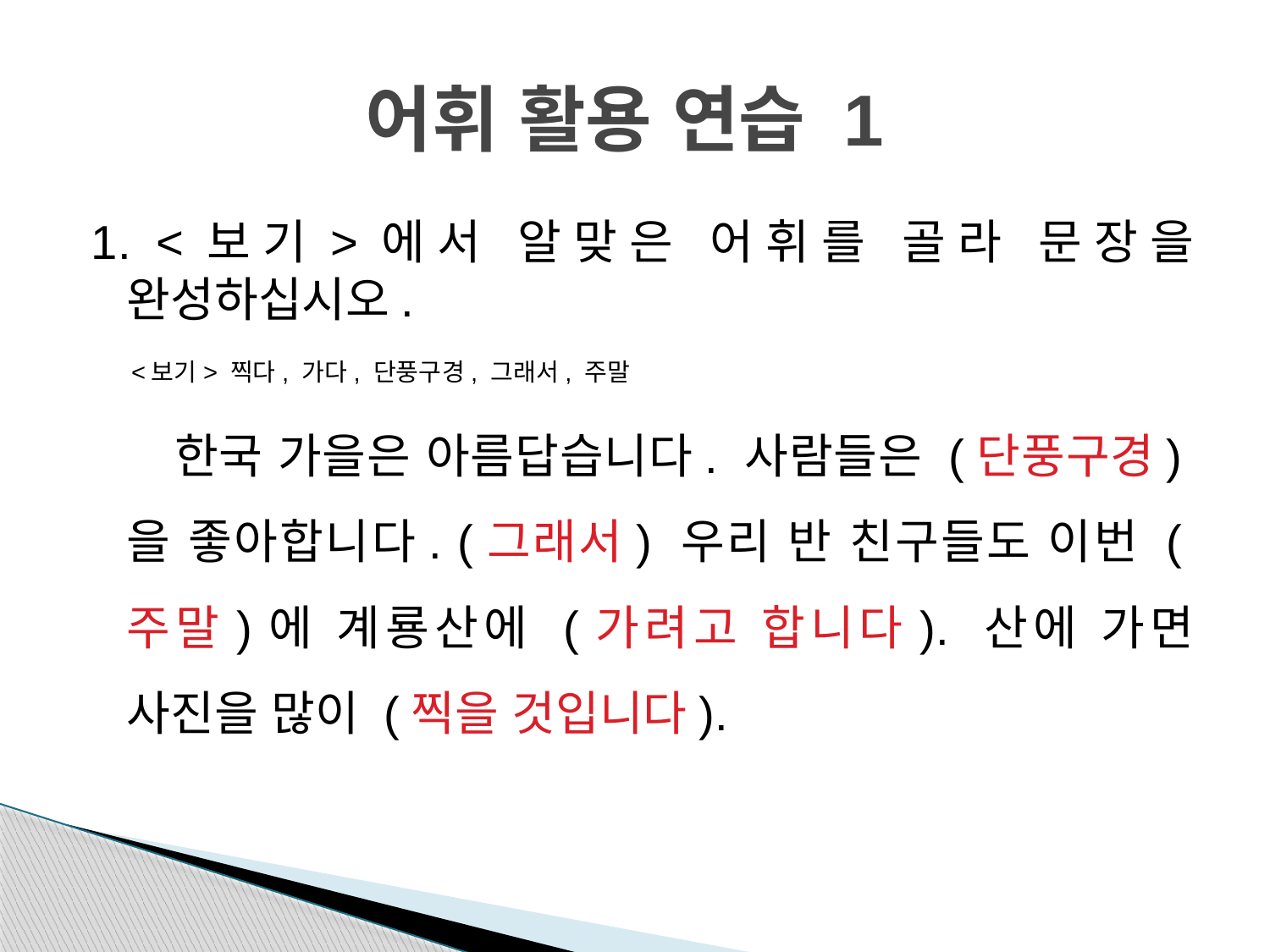

# 어휘 활용 연습 1
1. <보기>에서 알맞은 어휘를 골라 문장을 완성하십시오.
   <보기> 찍다, 가다, 단풍구경, 그래서, 주말
     한국 가을은 아름답습니다. 사람들은 (단풍구경)을 좋아합니다. (그래서) 우리 반 친구들도 이번 (주말)에 계룡산에 (가려고 합니다). 산에 가면 사진을 많이 (찍을 것입니다).